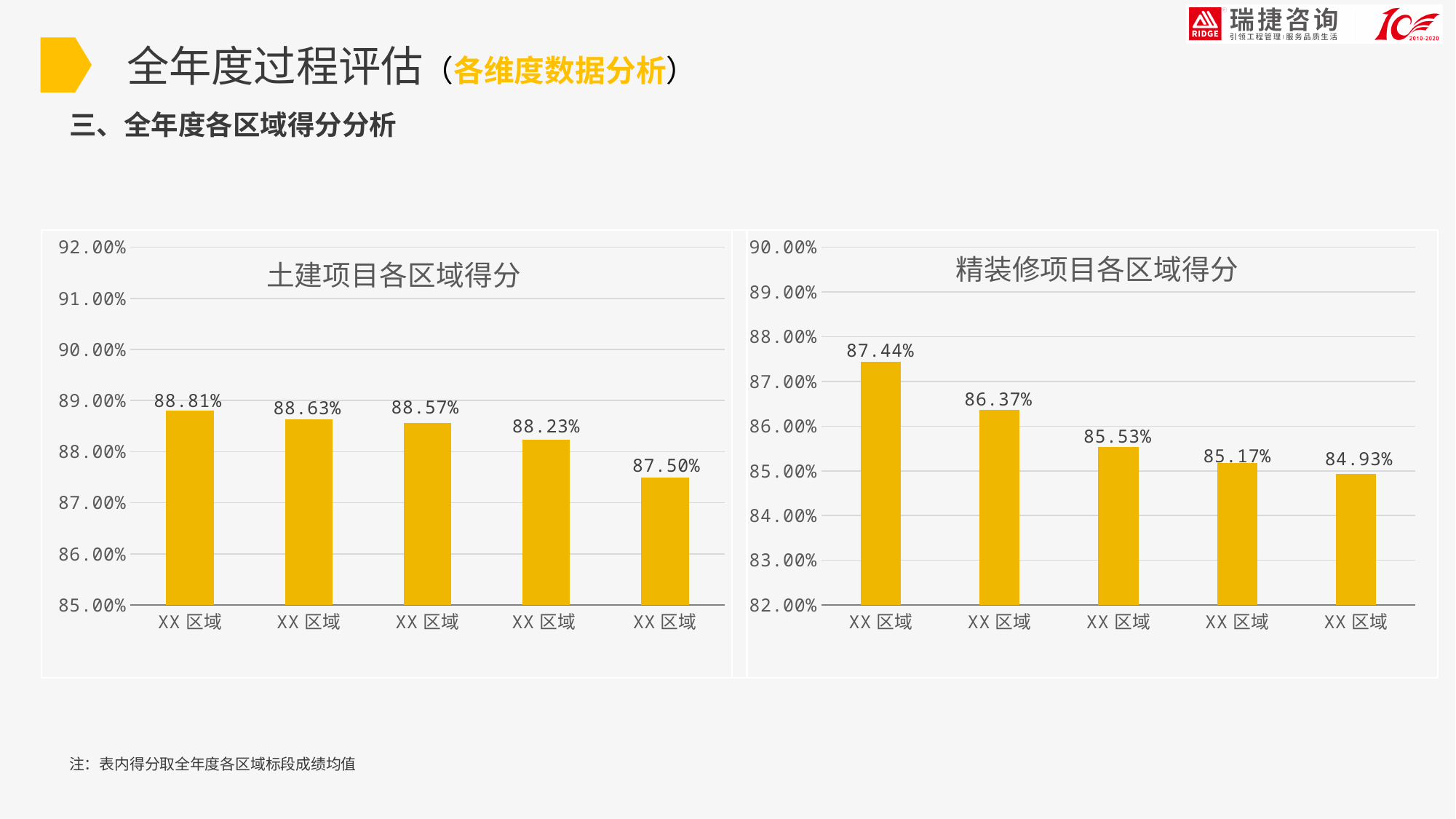

全年度过程评估（各维度数据分析）

三、全年度各区域得分分析

### Chart: 土建项目各区域得分

| Category | 质量风险 |
|---|---|
| XX区域 | 0.8880820230318721 |
| XX区域 | 0.8862616113370804 |
| XX区域 | 0.8856693789869242 |
| XX区域  | 0.8823101099167007 |
| XX区域 | 0.8749816190350495 |

### Chart: 精装修项目各区域得分

| Category | 质量风险 |
|---|---|
| XX区域 | 0.8743914204796419 |
| XX区域 | 0.8636986542293347 |
| XX区域 | 0.8553190918803778 |
| XX区域 | 0.8517199086292141 |
| XX区域 | 0.8493031465832876 |
注：表内得分取全年度各区域标段成绩均值